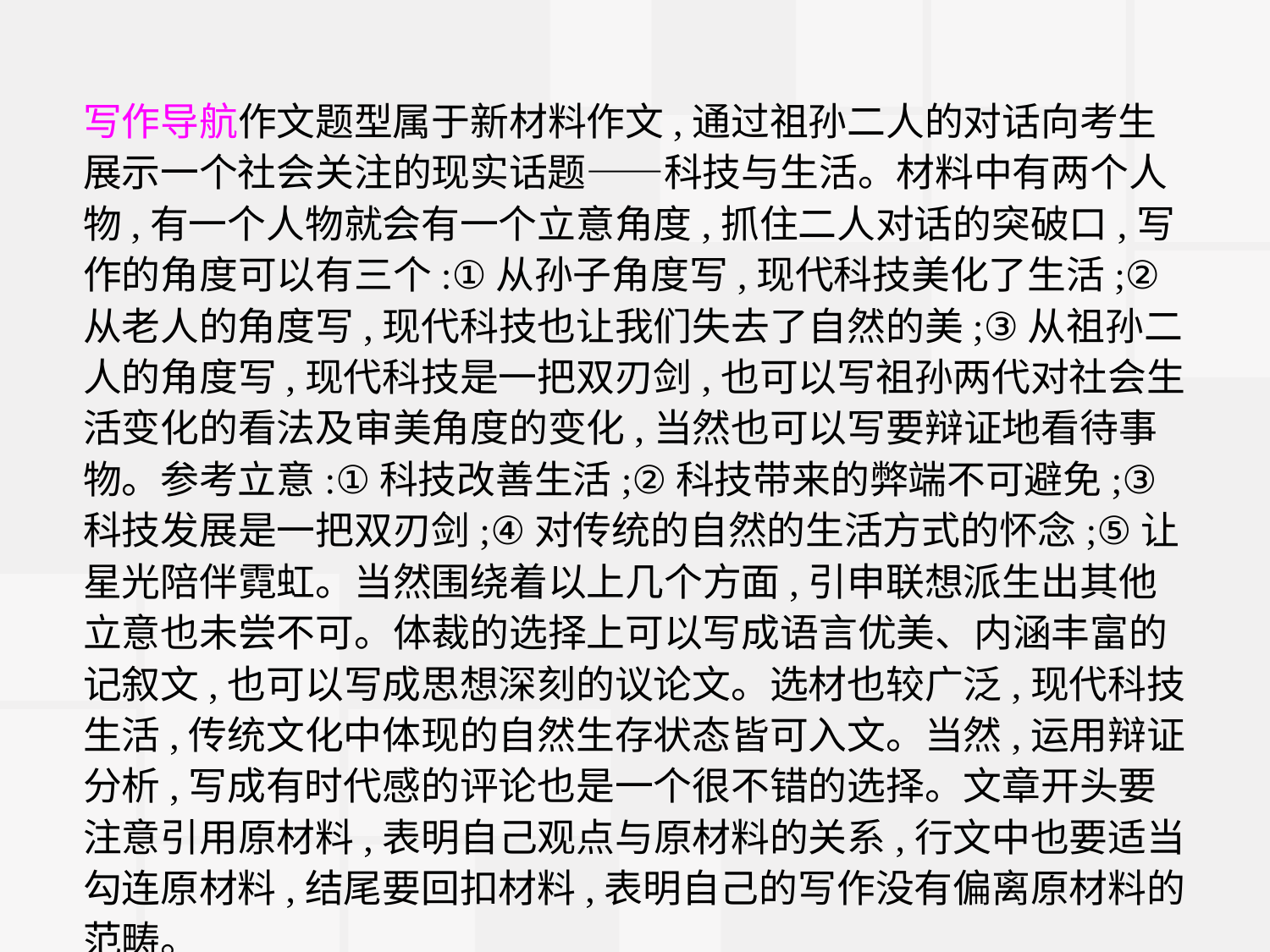

写作导航作文题型属于新材料作文,通过祖孙二人的对话向考生展示一个社会关注的现实话题——科技与生活。材料中有两个人物,有一个人物就会有一个立意角度,抓住二人对话的突破口,写作的角度可以有三个:①从孙子角度写,现代科技美化了生活;②从老人的角度写,现代科技也让我们失去了自然的美;③从祖孙二人的角度写,现代科技是一把双刃剑,也可以写祖孙两代对社会生活变化的看法及审美角度的变化,当然也可以写要辩证地看待事物。参考立意:①科技改善生活;②科技带来的弊端不可避免;③科技发展是一把双刃剑;④对传统的自然的生活方式的怀念;⑤让星光陪伴霓虹。当然围绕着以上几个方面,引申联想派生出其他立意也未尝不可。体裁的选择上可以写成语言优美、内涵丰富的记叙文,也可以写成思想深刻的议论文。选材也较广泛,现代科技生活,传统文化中体现的自然生存状态皆可入文。当然,运用辩证分析,写成有时代感的评论也是一个很不错的选择。文章开头要注意引用原材料,表明自己观点与原材料的关系,行文中也要适当勾连原材料,结尾要回扣材料,表明自己的写作没有偏离原材料的范畴。